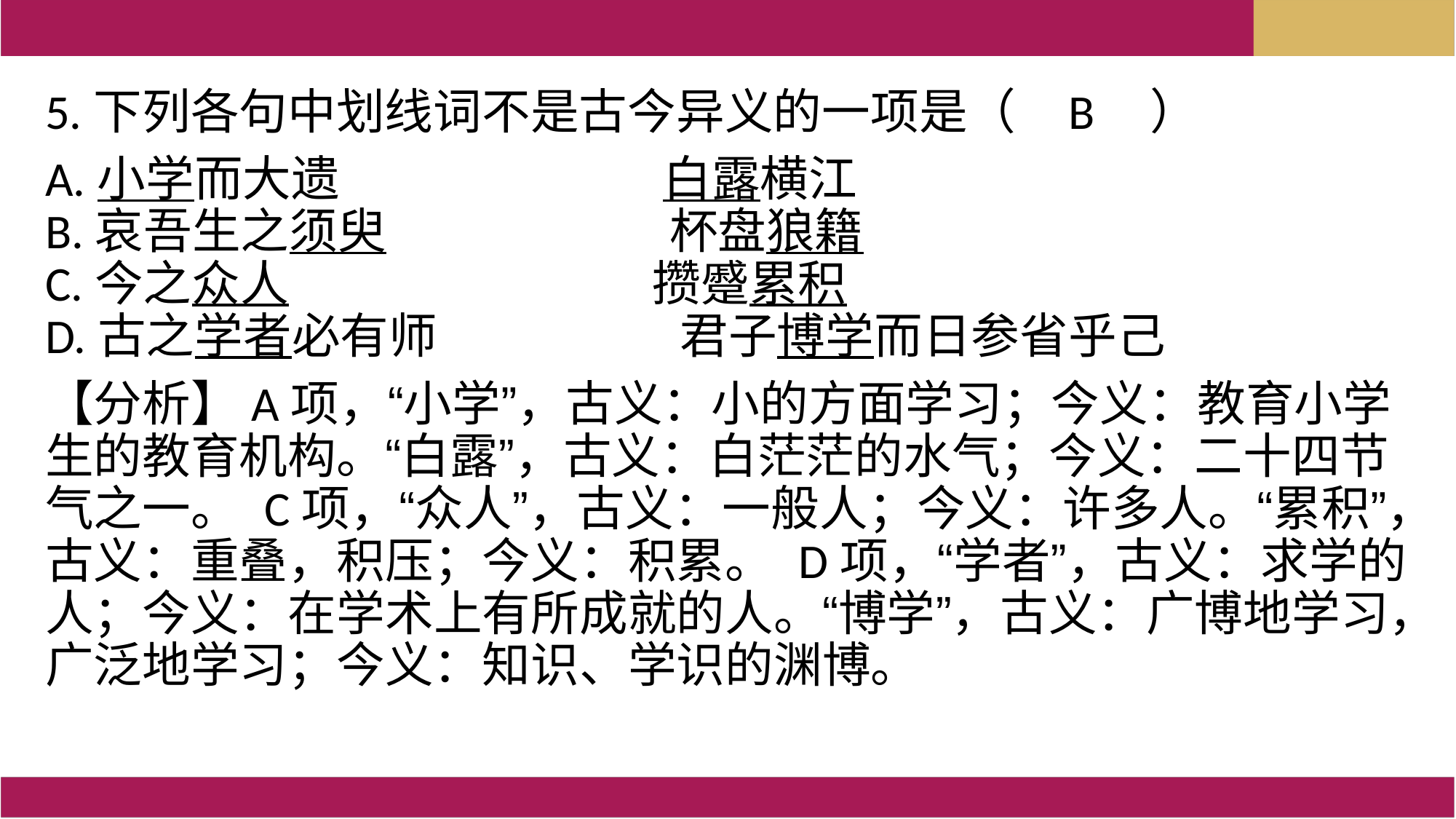

5.下列各句中划线词不是古今异义的一项是（   B    ）
A.小学而大遗                        白露横江
B.哀吾生之须臾                     杯盘狼籍
C.今之众人                           攒蹙累积
D.古之学者必有师                  君子博学而日参省乎己
【分析】A项，“小学”，古义：小的方面学习；今义：教育小学生的教育机构。“白露”，古义：白茫茫的水气；今义：二十四节气之一。 C项，“众人”，古义：一般人；今义：许多人。“累积”，古义：重叠，积压；今义：积累。 D项，“学者”，古义：求学的人；今义：在学术上有所成就的人。“博学”，古义：广博地学习，广泛地学习；今义：知识、学识的渊博。